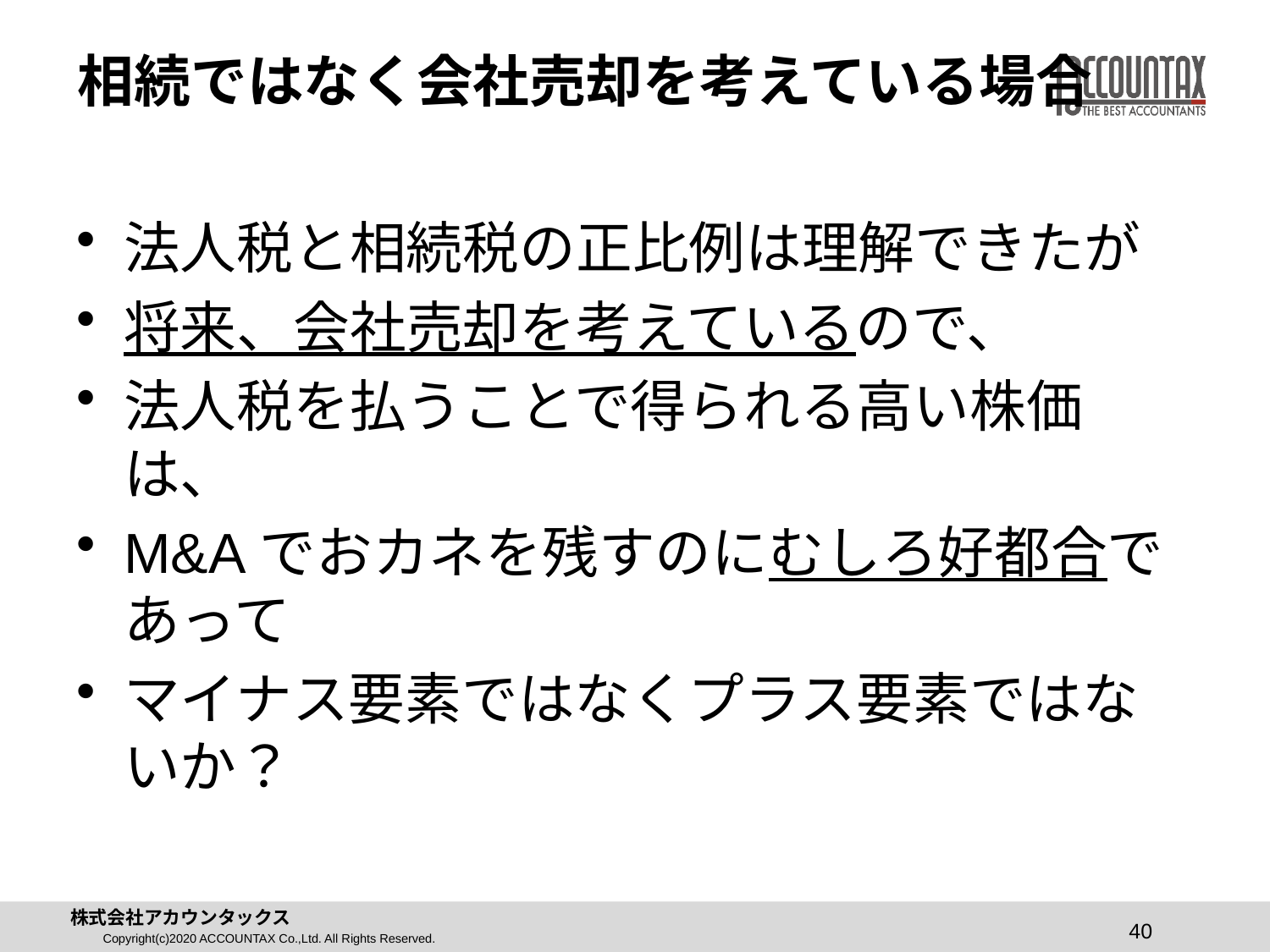

# 相続ではなく会社売却を考えている場合
法人税と相続税の正比例は理解できたが
将来、会社売却を考えているので、
法人税を払うことで得られる高い株価は、
M&Aでおカネを残すのにむしろ好都合であって
マイナス要素ではなくプラス要素ではないか？
40